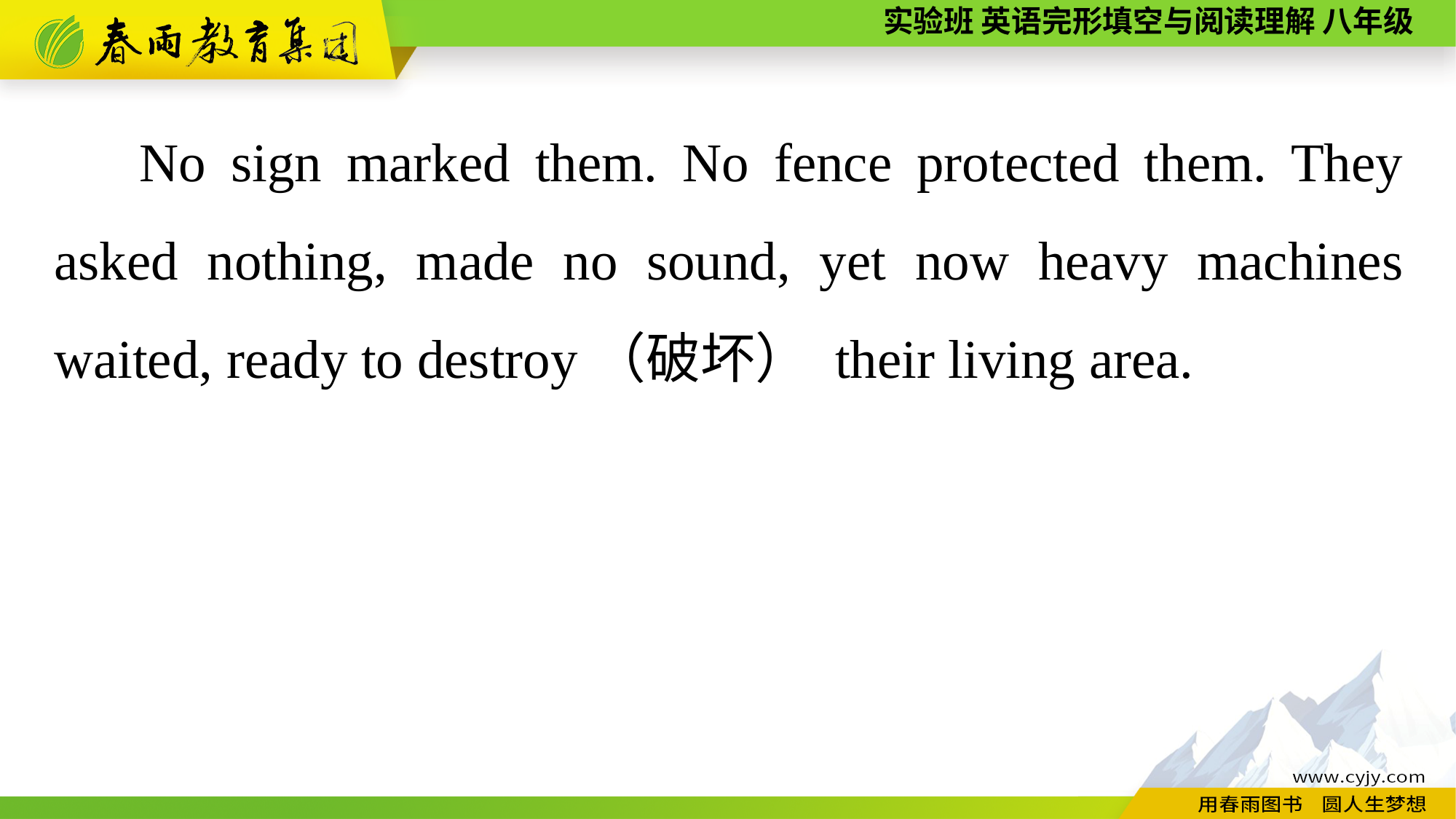

No sign marked them. No fence protected them. They asked nothing, made no sound, yet now heavy machines waited, ready to destroy（破坏） their living area.